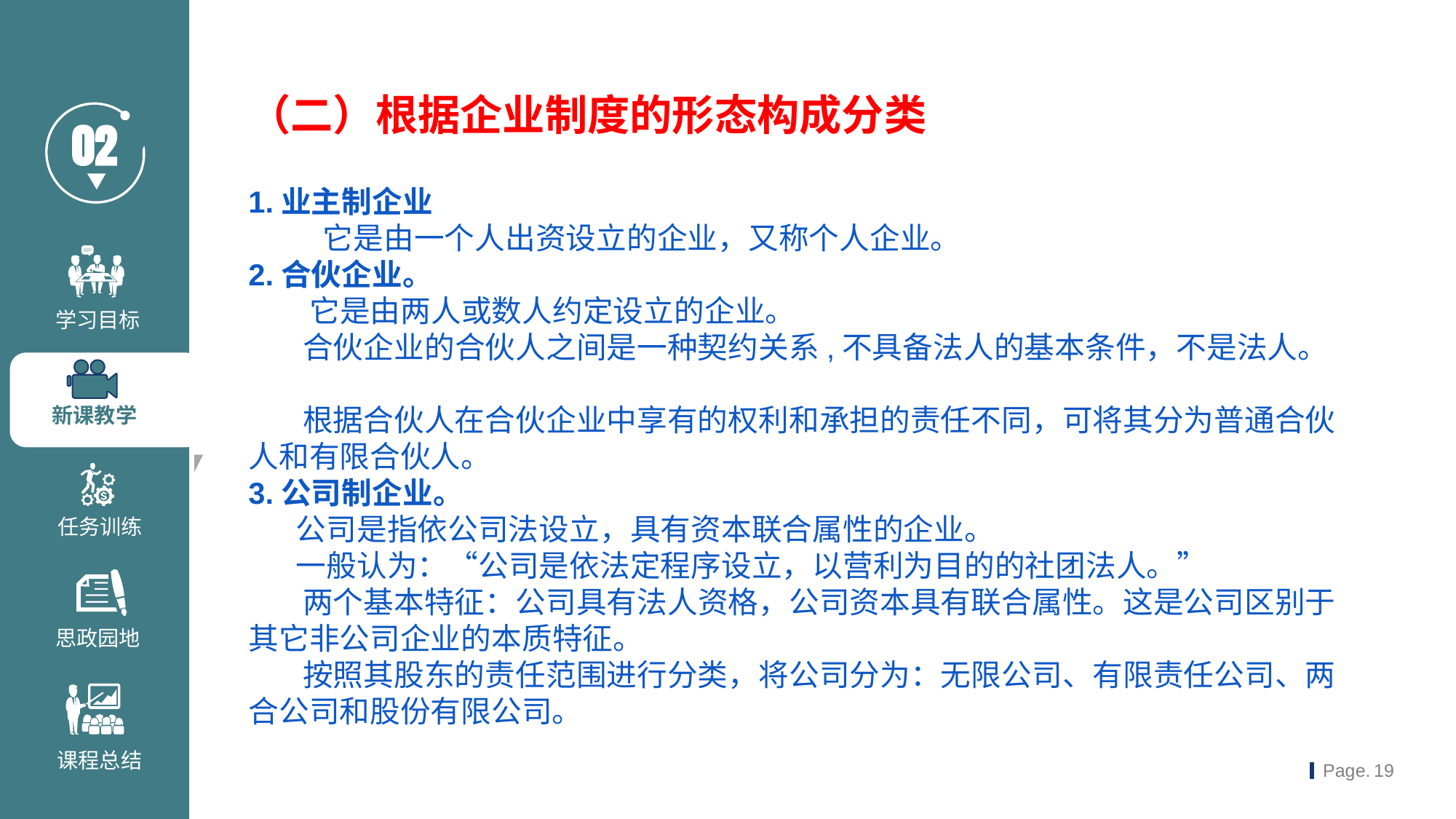

（二）根据企业制度的形态构成分类
1.业主制企业
          它是由一个人出资设立的企业，又称个人企业。
2.合伙企业。
        它是由两人或数人约定设立的企业。
       合伙企业的合伙人之间是一种契约关系,不具备法人的基本条件，不是法人。
       根据合伙人在合伙企业中享有的权利和承担的责任不同，可将其分为普通合伙人和有限合伙人。
3.公司制企业。
      公司是指依公司法设立，具有资本联合属性的企业。
      一般认为：“公司是依法定程序设立，以营利为目的的社团法人。”
       两个基本特征：公司具有法人资格，公司资本具有联合属性。这是公司区别于其它非公司企业的本质特征。
       按照其股东的责任范围进行分类，将公司分为：无限公司、有限责任公司、两合公司和股份有限公司。